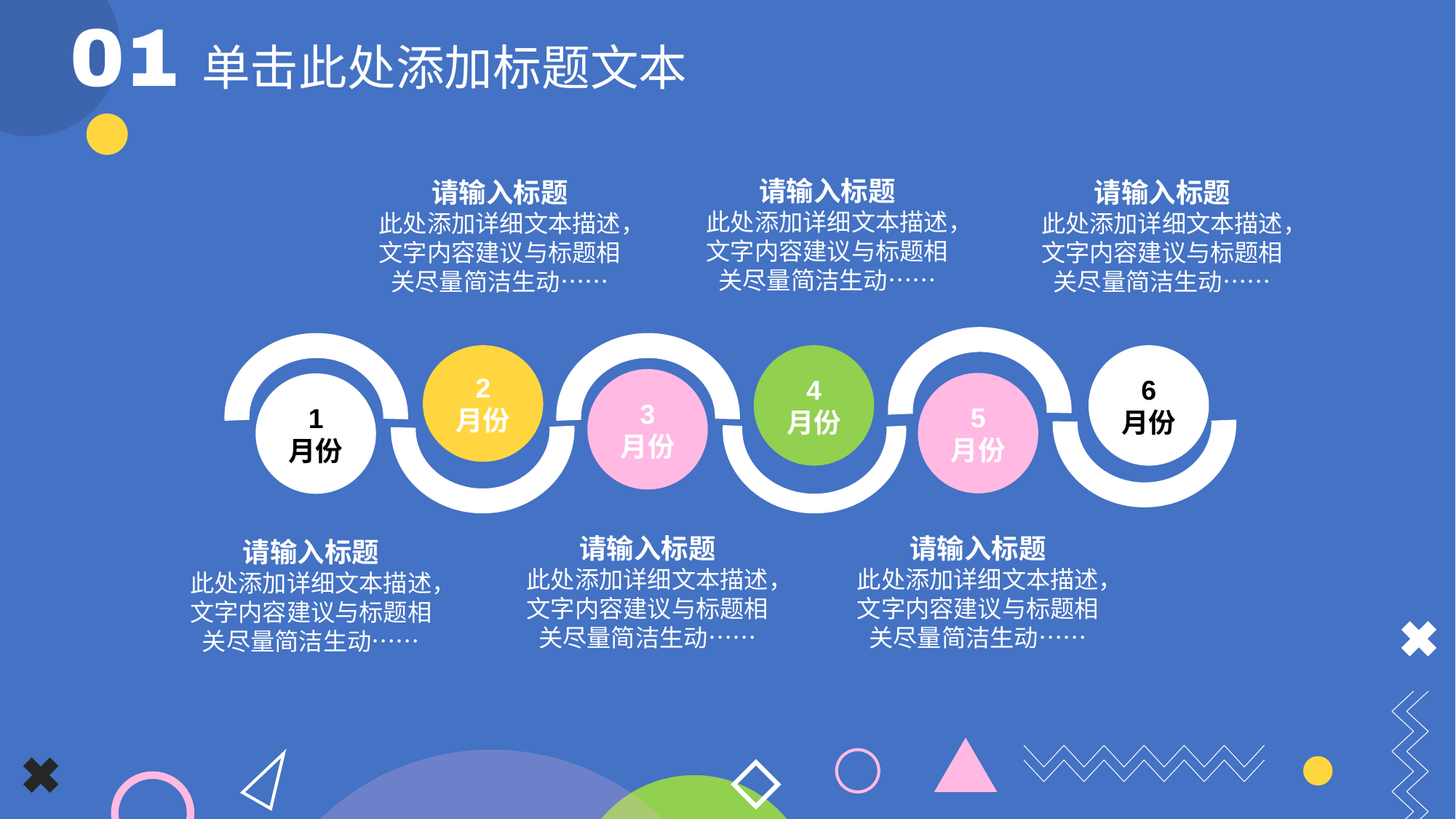

01
单击此处添加标题文本
请输入标题
此处添加详细文本描述，文字内容建议与标题相关尽量简洁生动……
请输入标题
此处添加详细文本描述，文字内容建议与标题相关尽量简洁生动……
请输入标题
此处添加详细文本描述，文字内容建议与标题相关尽量简洁生动……

6
月份
4
月份
2
月份
3
月份
5
月份
1
月份
请输入标题
此处添加详细文本描述，文字内容建议与标题相关尽量简洁生动……
请输入标题
此处添加详细文本描述，文字内容建议与标题相关尽量简洁生动……
请输入标题
此处添加详细文本描述，文字内容建议与标题相关尽量简洁生动……